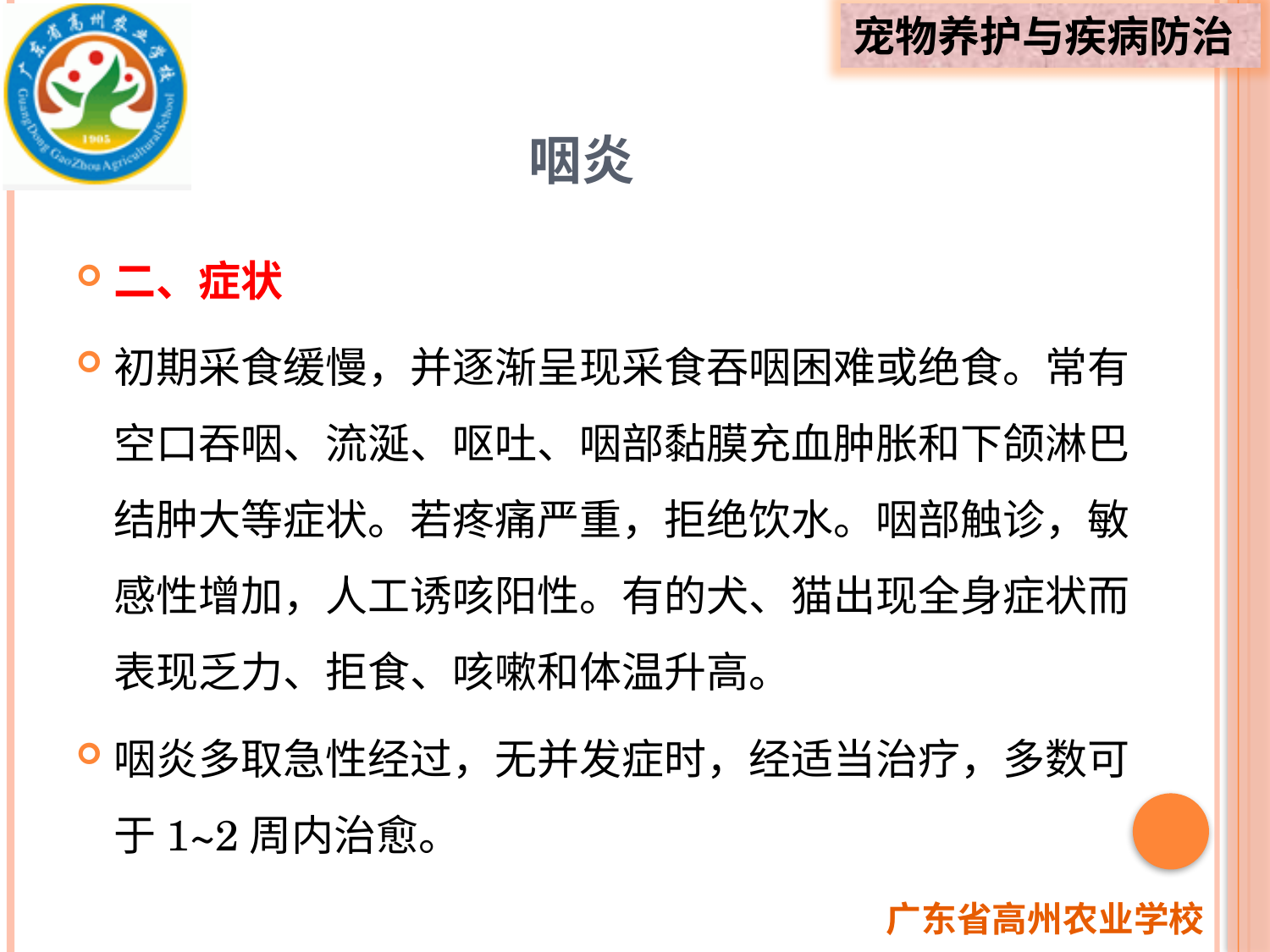

# 咽炎
二、症状
初期采食缓慢，并逐渐呈现采食吞咽困难或绝食。常有空口吞咽、流涎、呕吐、咽部黏膜充血肿胀和下颌淋巴结肿大等症状。若疼痛严重，拒绝饮水。咽部触诊，敏感性增加，人工诱咳阳性。有的犬、猫出现全身症状而表现乏力、拒食、咳嗽和体温升高。
咽炎多取急性经过，无并发症时，经适当治疗，多数可于1~2周内治愈。